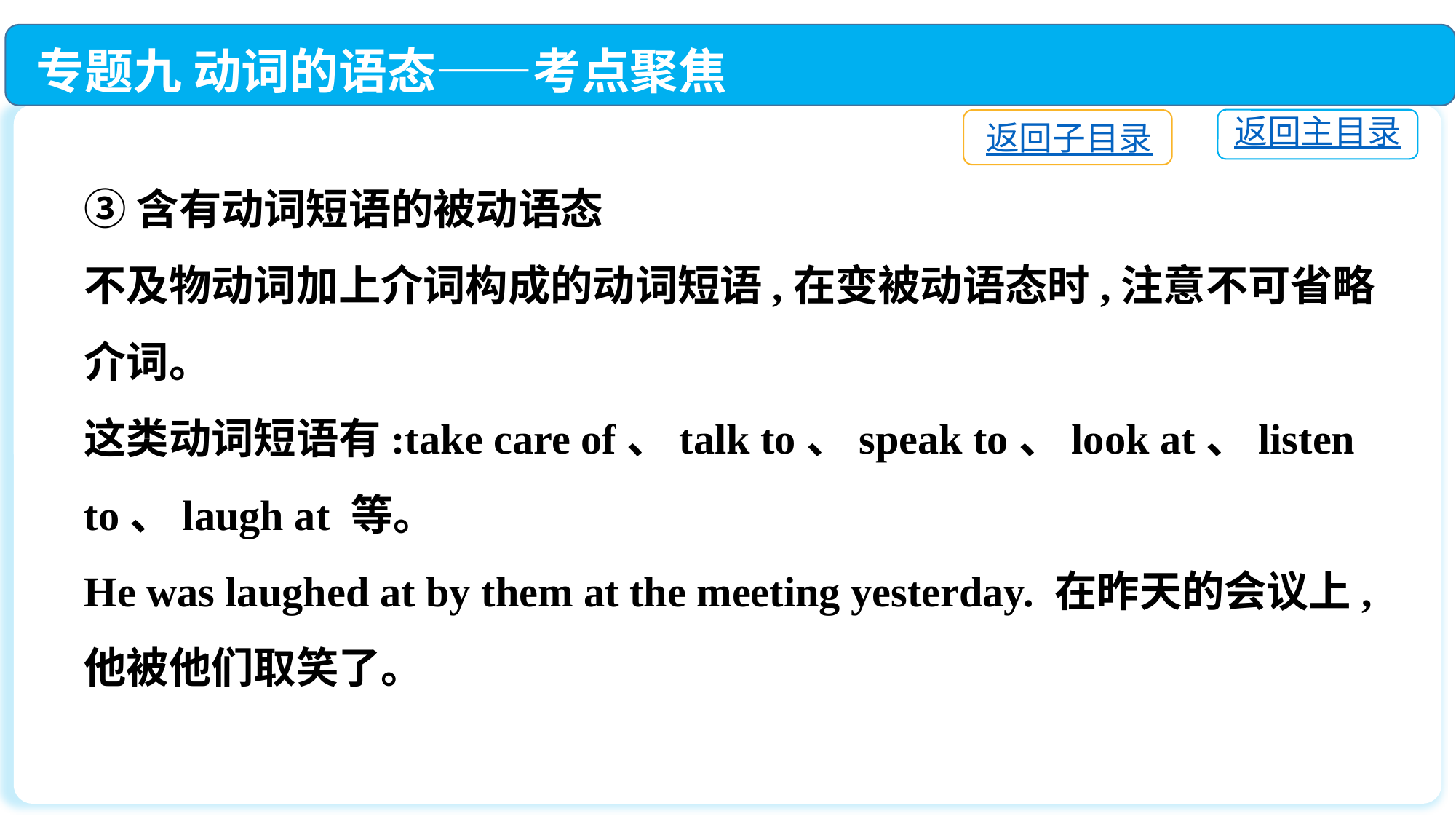

专题九 动词的语态——考点聚焦

返回主目录

返回子目录
③含有动词短语的被动语态
不及物动词加上介词构成的动词短语,在变被动语态时,注意不可省略介词。
这类动词短语有:take care of、talk to、speak to、look at、listen to、laugh at 等。
He was laughed at by them at the meeting yesterday. 在昨天的会议上,他被他们取笑了。